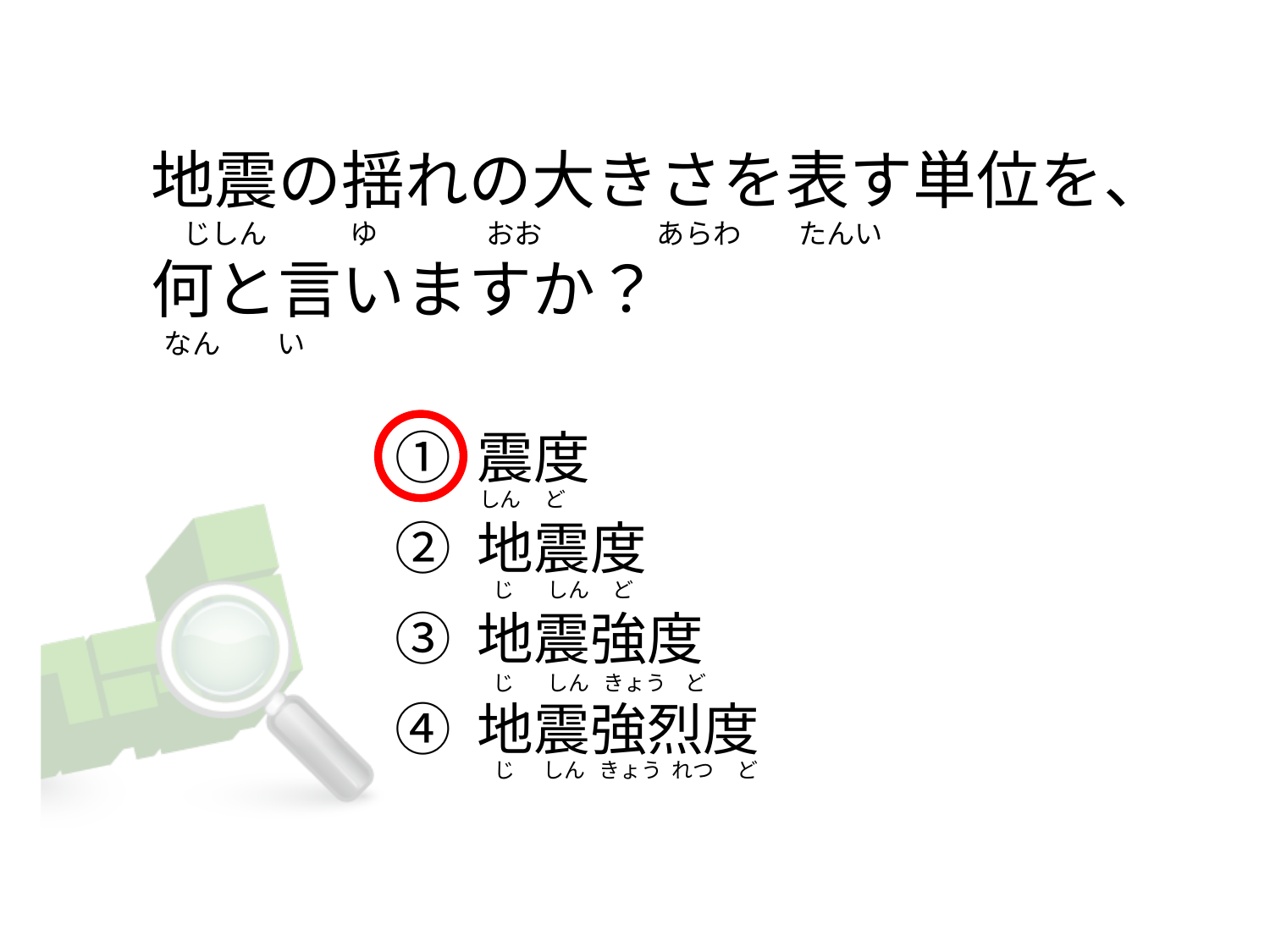

地震の揺れの大きさを表す単位を、
    じしん             ゆ                 おお                  あらわ         たんい
何と言いますか？
 なん         い

① 震度
② 地震度
③ 地震強度
④ 地震強烈度

しん     ど
   じ       しん     ど
   じ       しん   きょう    ど
  じ      しん   きょう  れつ     ど